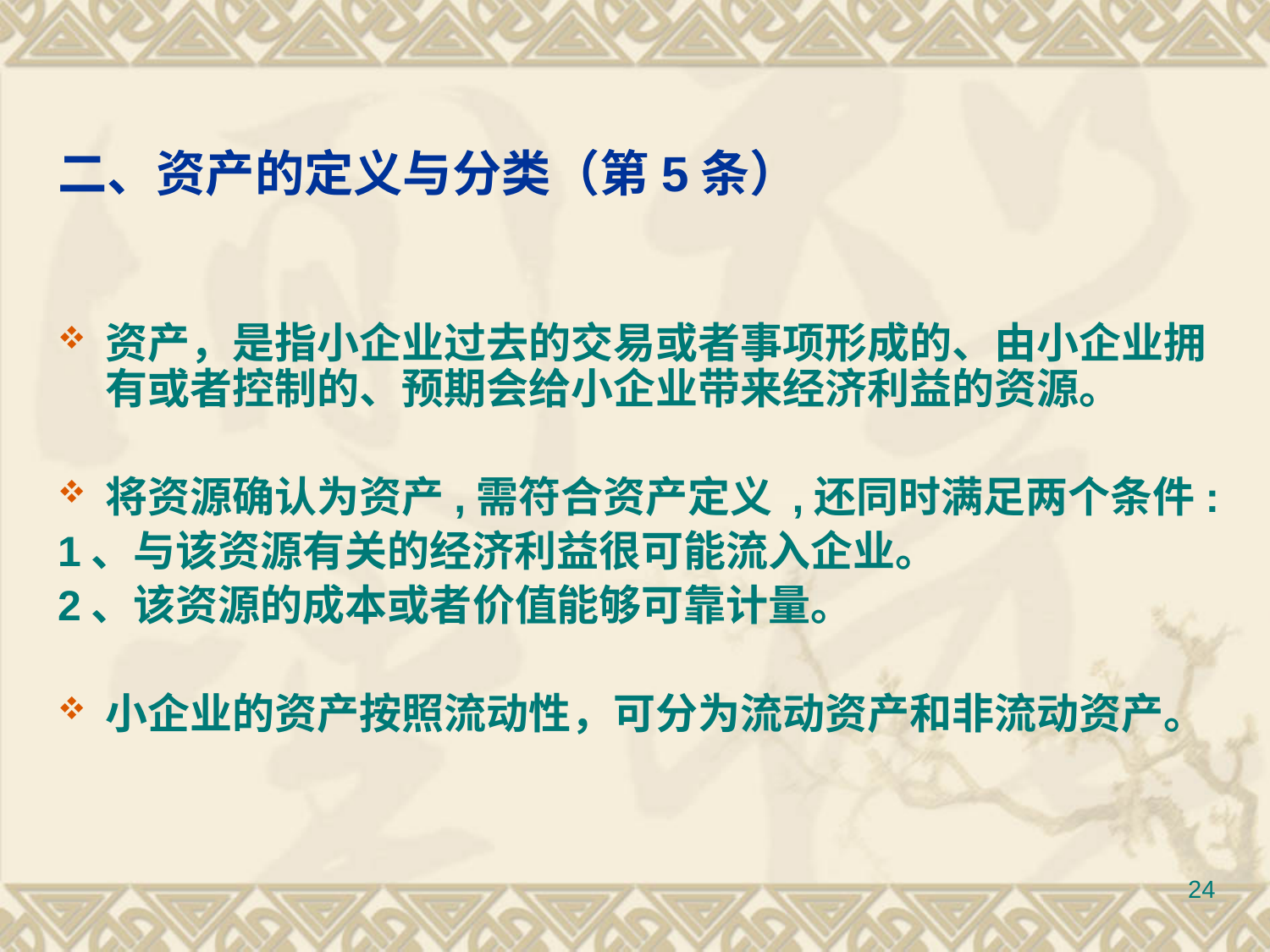

# 二、资产的定义与分类（第5条）

资产，是指小企业过去的交易或者事项形成的、由小企业拥有或者控制的、预期会给小企业带来经济利益的资源。

将资源确认为资产,需符合资产定义 ,还同时满足两个条件:
1、与该资源有关的经济利益很可能流入企业。
2、该资源的成本或者价值能够可靠计量。

小企业的资产按照流动性，可分为流动资产和非流动资产。
24